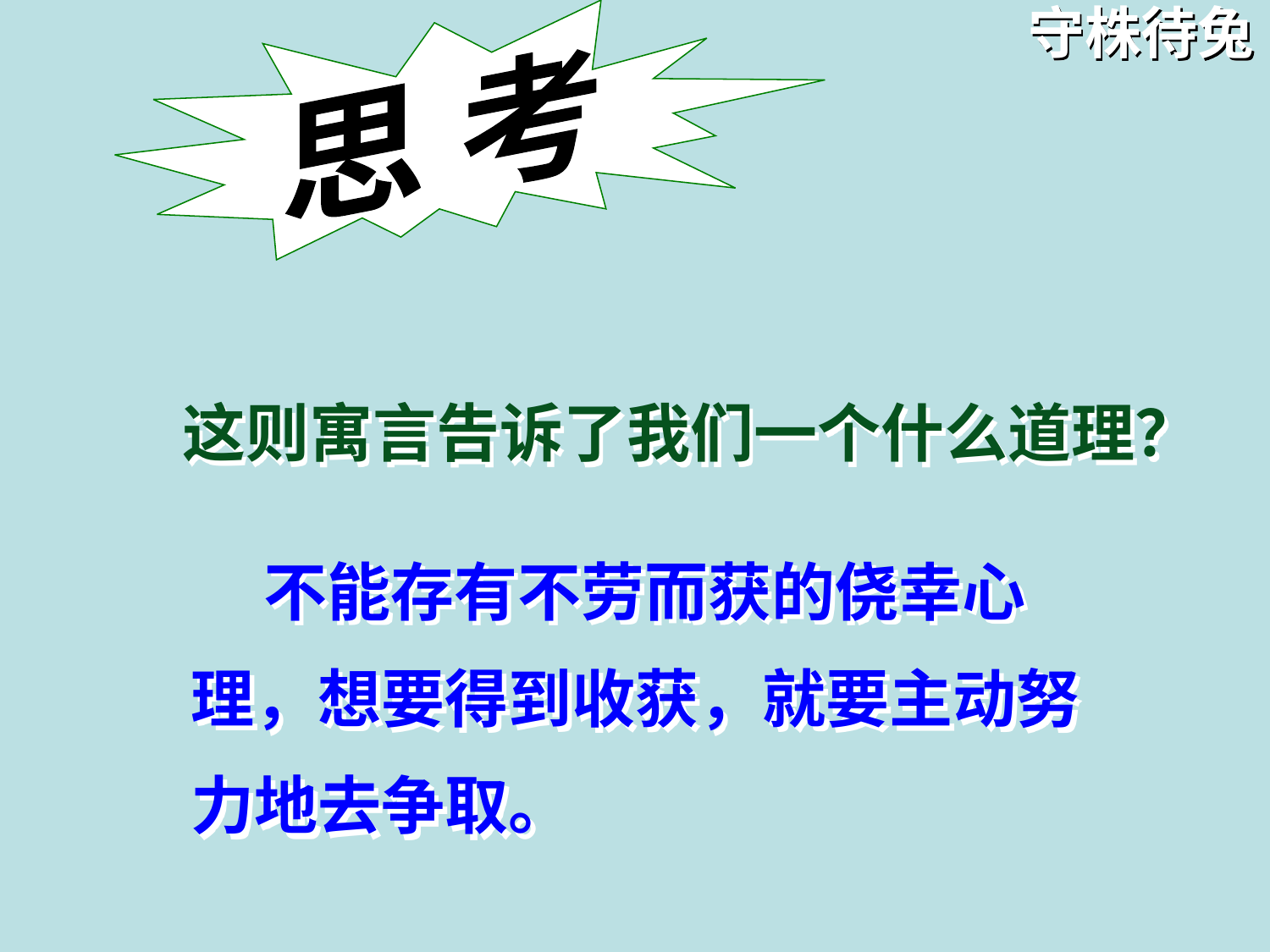

思 考
守株待兔
这则寓言告诉了我们一个什么道理？
    不能存有不劳而获的侥幸心理，想要得到收获，就要主动努力地去争取。